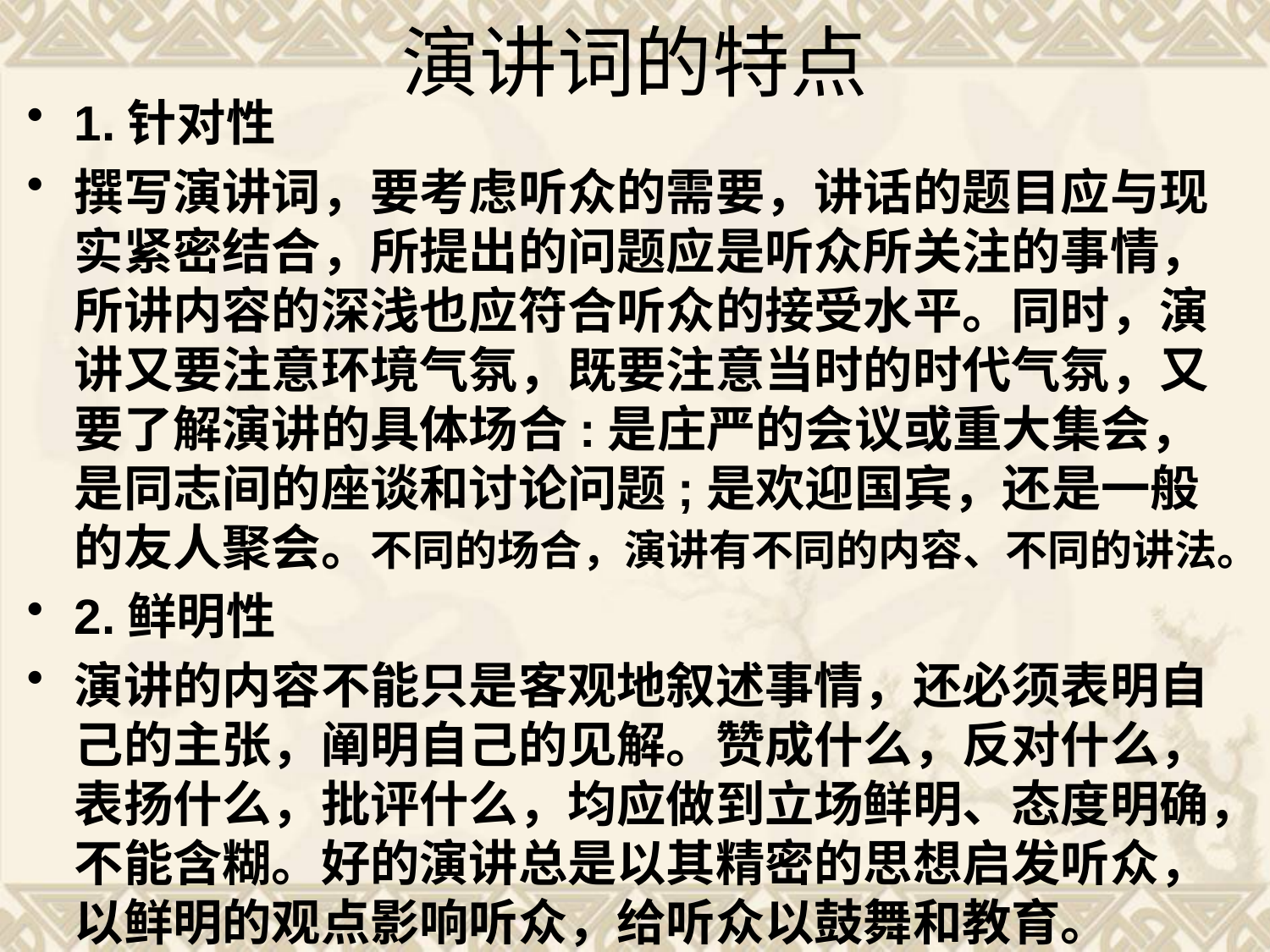

# 演讲词的特点
1.针对性
撰写演讲词，要考虑听众的需要，讲话的题目应与现实紧密结合，所提出的问题应是听众所关注的事情，所讲内容的深浅也应符合听众的接受水平。同时，演讲又要注意环境气氛，既要注意当时的时代气氛，又要了解演讲的具体场合:是庄严的会议或重大集会，是同志间的座谈和讨论问题;是欢迎国宾，还是一般的友人聚会。不同的场合，演讲有不同的内容、不同的讲法。
2.鲜明性
演讲的内容不能只是客观地叙述事情，还必须表明自己的主张，阐明自己的见解。赞成什么，反对什么，表扬什么，批评什么，均应做到立场鲜明、态度明确，不能含糊。好的演讲总是以其精密的思想启发听众，以鲜明的观点影响听众，给听众以鼓舞和教育。